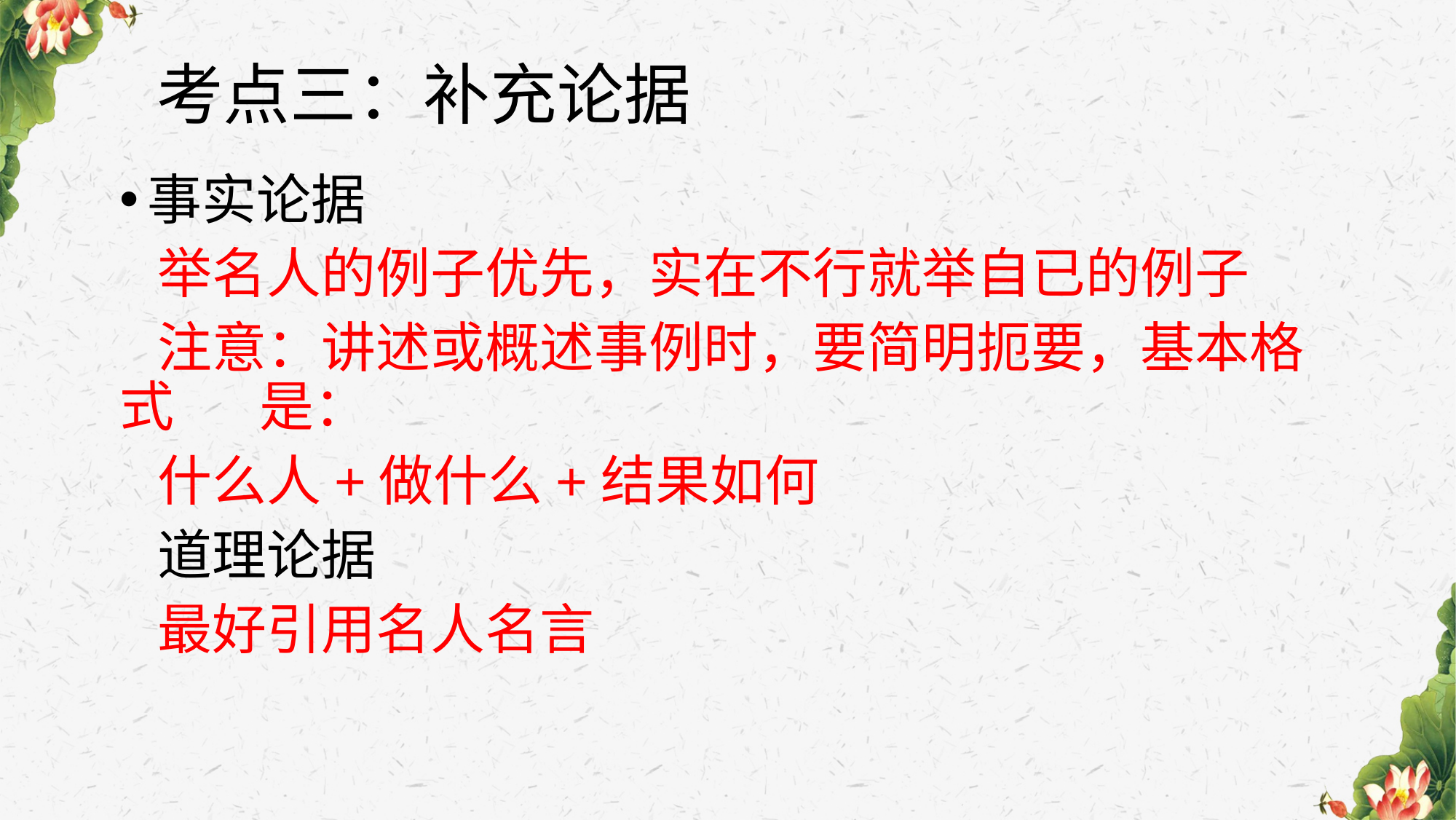

# 考点三：补充论据
事实论据
  举名人的例子优先，实在不行就举自已的例子
  注意：讲述或概述事例时，要简明扼要，基本格式       是：
  什么人+做什么+结果如何
  道理论据
  最好引用名人名言